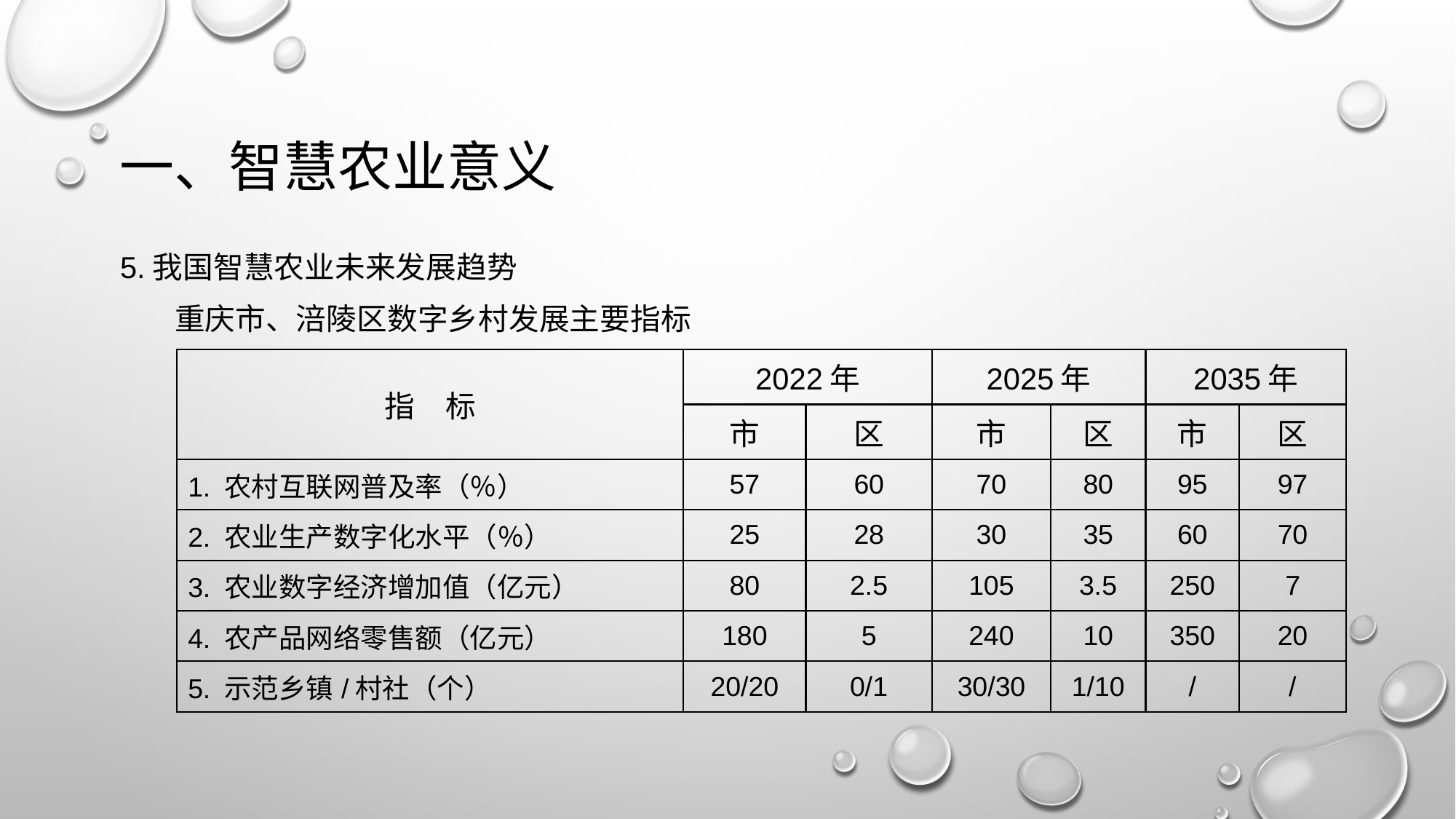

# 一、智慧农业意义
5.我国智慧农业未来发展趋势
重庆市、涪陵区数字乡村发展主要指标
| 指　标 | 2022年 |  | 2025年 |  | 2035年 |  |
| --- | --- | --- | --- | --- | --- | --- |
|  | 市 | 区 | 市 | 区 | 市 | 区 |
| 1. 农村互联网普及率（％） | 57 | 60 | 70 | 80 | 95 | 97 |
| 2. 农业生产数字化水平（％） | 25 | 28 | 30 | 35 | 60 | 70 |
| 3. 农业数字经济增加值（亿元） | 80 | 2.5 | 105 | 3.5 | 250 | 7 |
| 4. 农产品网络零售额（亿元） | 180 | 5 | 240 | 10 | 350 | 20 |
| 5. 示范乡镇/村社（个） | 20/20 | 0/1 | 30/30 | 1/10 | / | / |